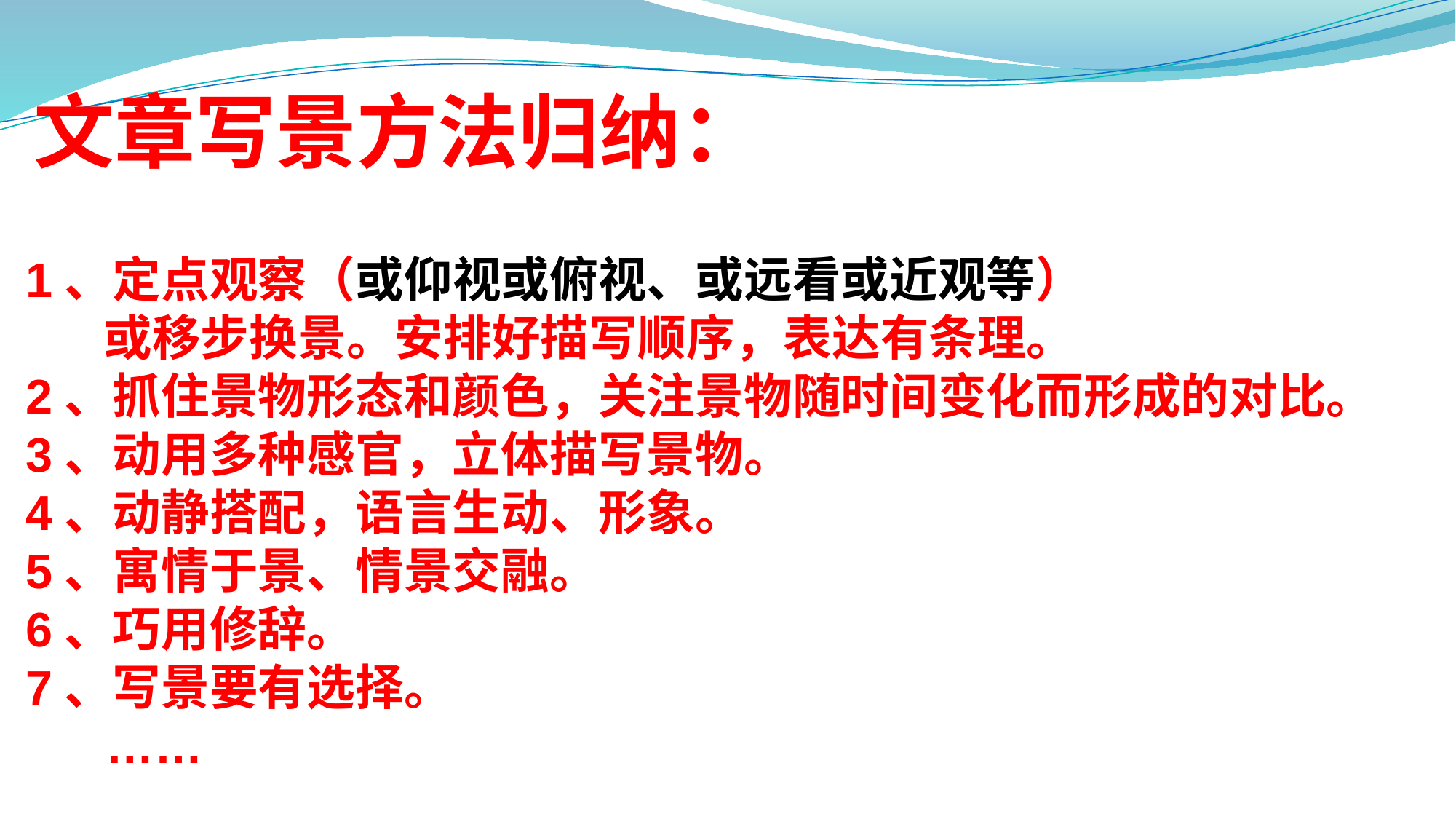

文章写景方法归纳：
1、定点观察（或仰视或俯视、或远看或近观等）
      或移步换景。安排好描写顺序，表达有条理。
2、抓住景物形态和颜色，关注景物随时间变化而形成的对比。
3、动用多种感官，立体描写景物。
4、动静搭配，语言生动、形象。
5、寓情于景、情景交融。
6、巧用修辞。
7、写景要有选择。
      ……